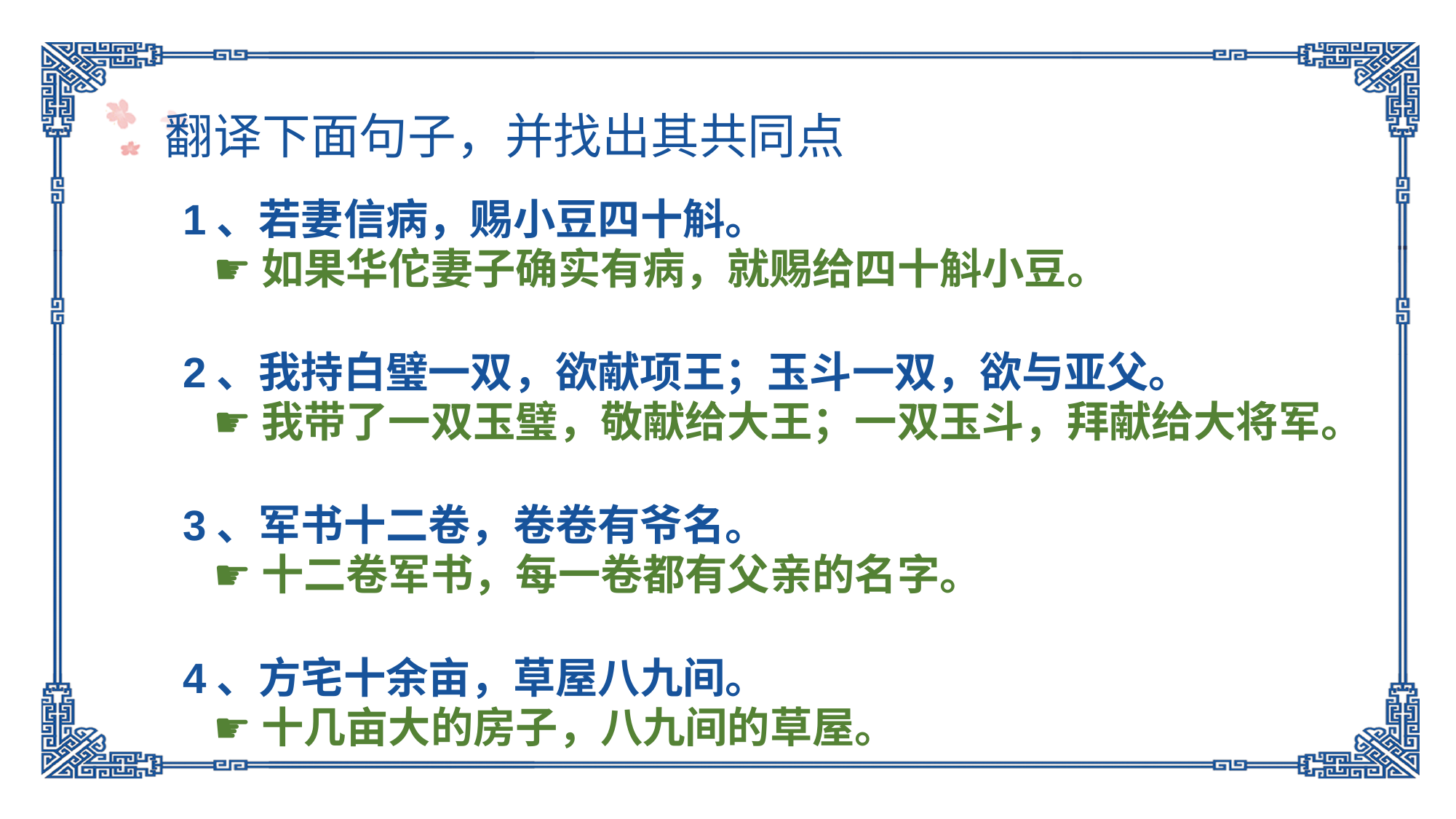

翻译下面句子，并找出其共同点
1、若妻信病，赐小豆四十斛。

2、我持白璧一双，欲献项王；玉斗一双，欲与亚父。

3、军书十二卷，卷卷有爷名。

4、方宅十余亩，草屋八九间。
☛如果华佗妻子确实有病，就赐给四十斛小豆。

☛我带了一双玉璧，敬献给大王；一双玉斗，拜献给大将军。

☛十二卷军书，每一卷都有父亲的名字。

☛十几亩大的房子，八九间的草屋。